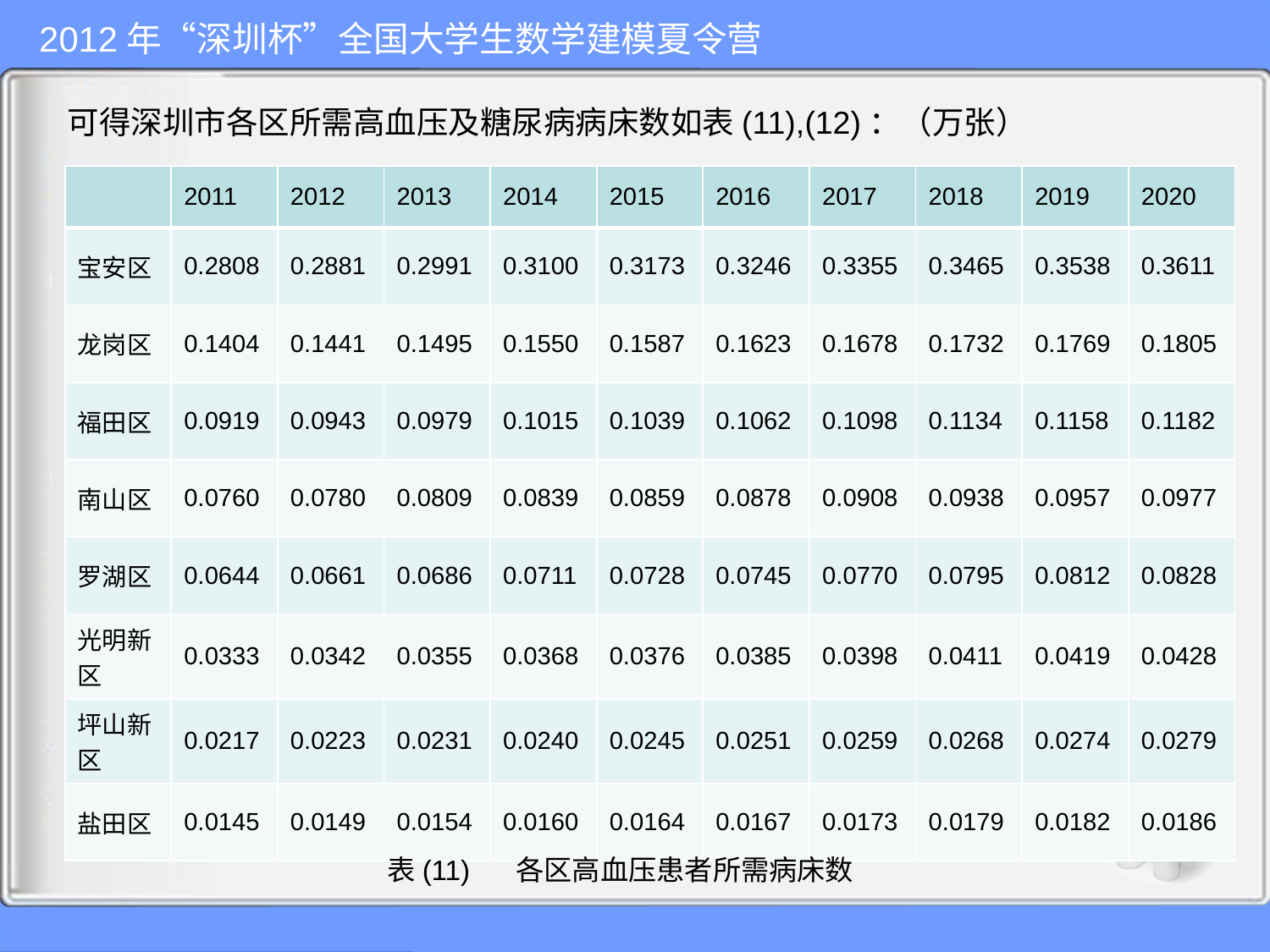

可得深圳市各区所需高血压及糖尿病病床数如表(11),(12)：（万张）

|  | 2011 | 2012 | 2013 | 2014 | 2015 | 2016 | 2017 | 2018 | 2019 | 2020 |
| --- | --- | --- | --- | --- | --- | --- | --- | --- | --- | --- |
| 宝安区 | 0.2808 | 0.2881 | 0.2991 | 0.3100 | 0.3173 | 0.3246 | 0.3355 | 0.3465 | 0.3538 | 0.3611 |
| 龙岗区 | 0.1404 | 0.1441 | 0.1495 | 0.1550 | 0.1587 | 0.1623 | 0.1678 | 0.1732 | 0.1769 | 0.1805 |
| 福田区 | 0.0919 | 0.0943 | 0.0979 | 0.1015 | 0.1039 | 0.1062 | 0.1098 | 0.1134 | 0.1158 | 0.1182 |
| 南山区 | 0.0760 | 0.0780 | 0.0809 | 0.0839 | 0.0859 | 0.0878 | 0.0908 | 0.0938 | 0.0957 | 0.0977 |
| 罗湖区 | 0.0644 | 0.0661 | 0.0686 | 0.0711 | 0.0728 | 0.0745 | 0.0770 | 0.0795 | 0.0812 | 0.0828 |
| 光明新区 | 0.0333 | 0.0342 | 0.0355 | 0.0368 | 0.0376 | 0.0385 | 0.0398 | 0.0411 | 0.0419 | 0.0428 |
| 坪山新区 | 0.0217 | 0.0223 | 0.0231 | 0.0240 | 0.0245 | 0.0251 | 0.0259 | 0.0268 | 0.0274 | 0.0279 |
| 盐田区 | 0.0145 | 0.0149 | 0.0154 | 0.0160 | 0.0164 | 0.0167 | 0.0173 | 0.0179 | 0.0182 | 0.0186 |
表(11)     各区高血压患者所需病床数